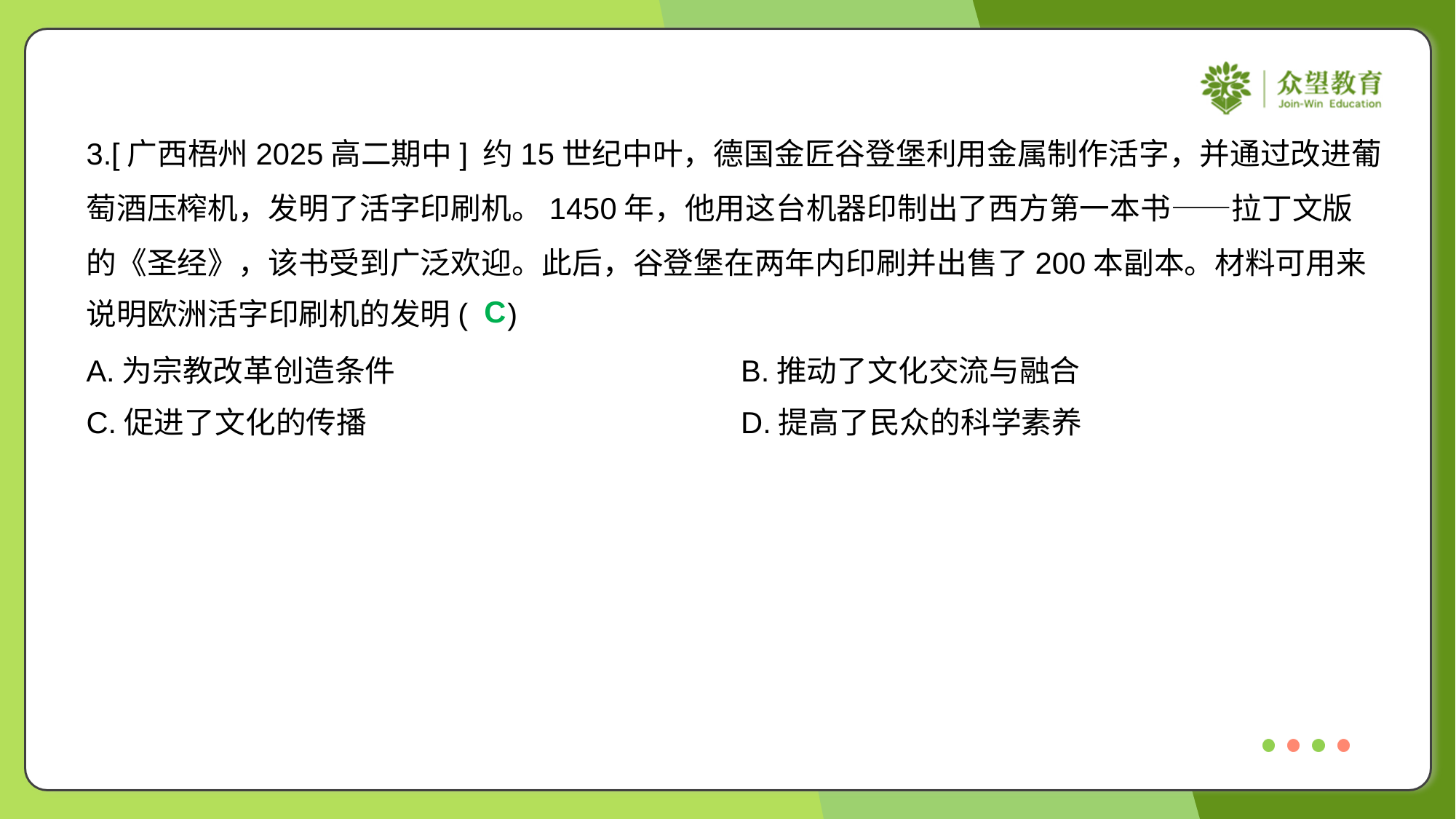

3.[广西梧州2025高二期中] 约15世纪中叶，德国金匠谷登堡利用金属制作活字，并通过改进葡
萄酒压榨机，发明了活字印刷机。1450年，他用这台机器印制出了西方第一本书——拉丁文版
的《圣经》，该书受到广泛欢迎。此后，谷登堡在两年内印刷并出售了200本副本。材料可用来
说明欧洲活字印刷机的发明(     )
C
A.为宗教改革创造条件	B.推动了文化交流与融合
C.促进了文化的传播	D.提高了民众的科学素养